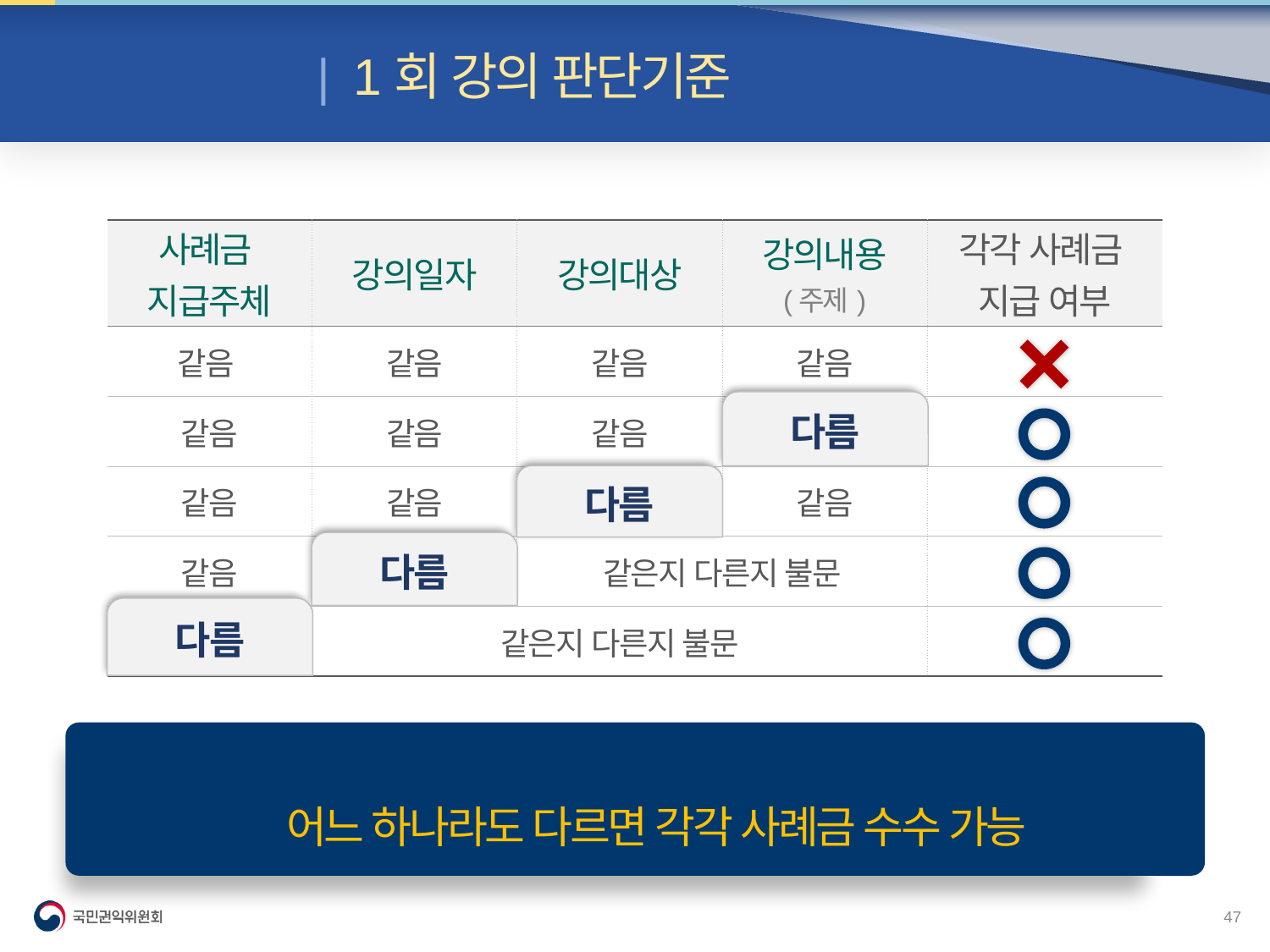

외부강의등  |  1회 강의 판단기준
| 사례금 지급주체 | 강의일자 | 강의대상 | 강의내용 (주제) | 각각 사례금 지급 여부 |
| --- | --- | --- | --- | --- |
| 같음 | 같음 | 같음 | 같음 |  |
| 같음 | 같음 | 같음 | 다름 |  |
| 같음 | 같음 | 다름 | 같음 |  |
| 같음 | 다름 | 같은지 다른지 불문 |  |  |
| 다름 | 같은지 다른지 불문 |  |  |  |

다름

다름

다름

다름

 사례금 지급주체, 강의일자, 강의대상, 강의내용(주제) 중
   어느 하나라도 다르면 각각 사례금 수수 가능
47